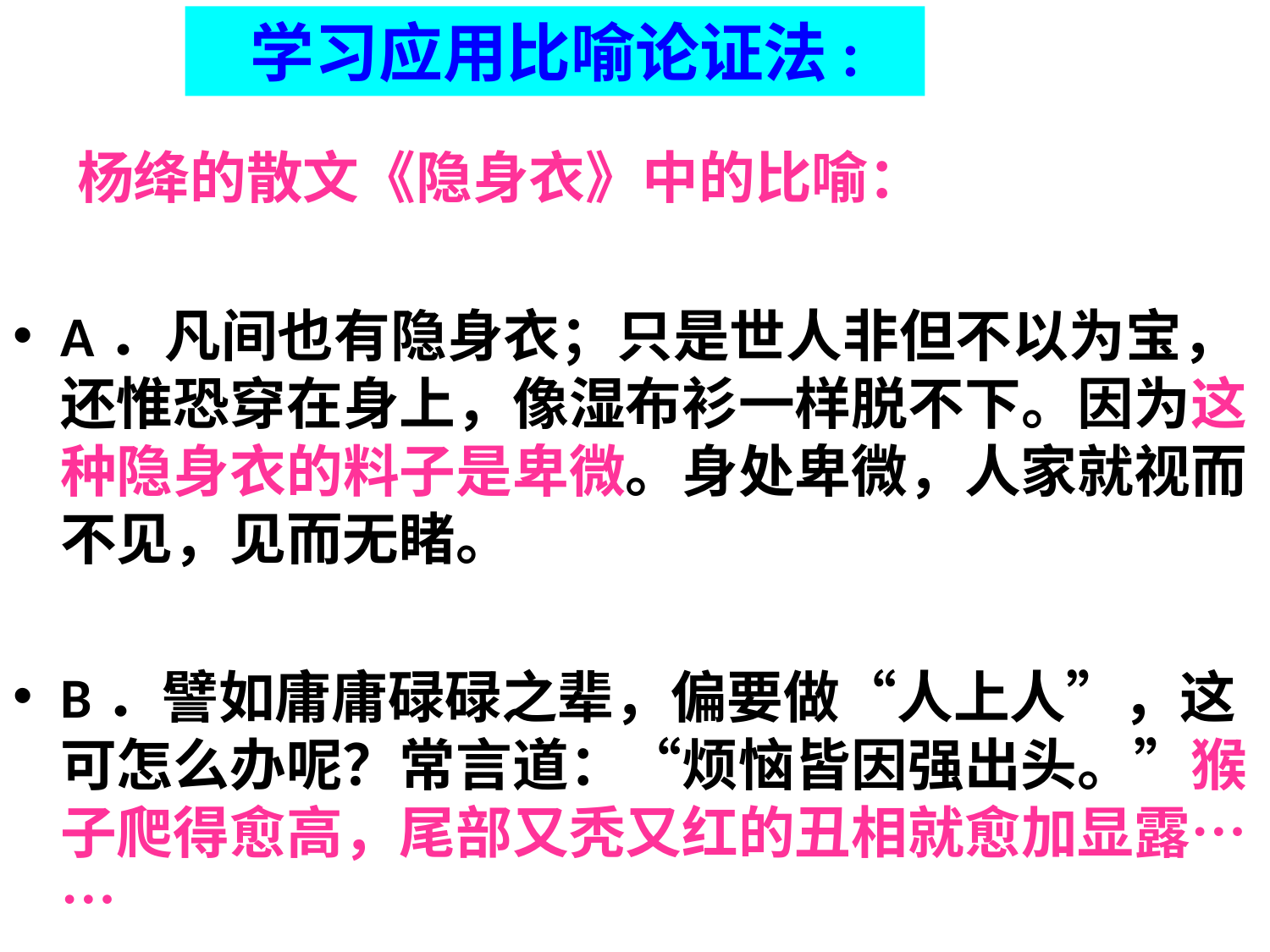

学习应用比喻论证法:
    杨绛的散文《隐身衣》中的比喻：

A．凡间也有隐身衣；只是世人非但不以为宝，还惟恐穿在身上，像湿布衫一样脱不下。因为这种隐身衣的料子是卑微。身处卑微，人家就视而不见，见而无睹。

B．譬如庸庸碌碌之辈，偏要做“人上人”，这可怎么办呢？常言道：“烦恼皆因强出头。”猴子爬得愈高，尾部又秃又红的丑相就愈加显露……